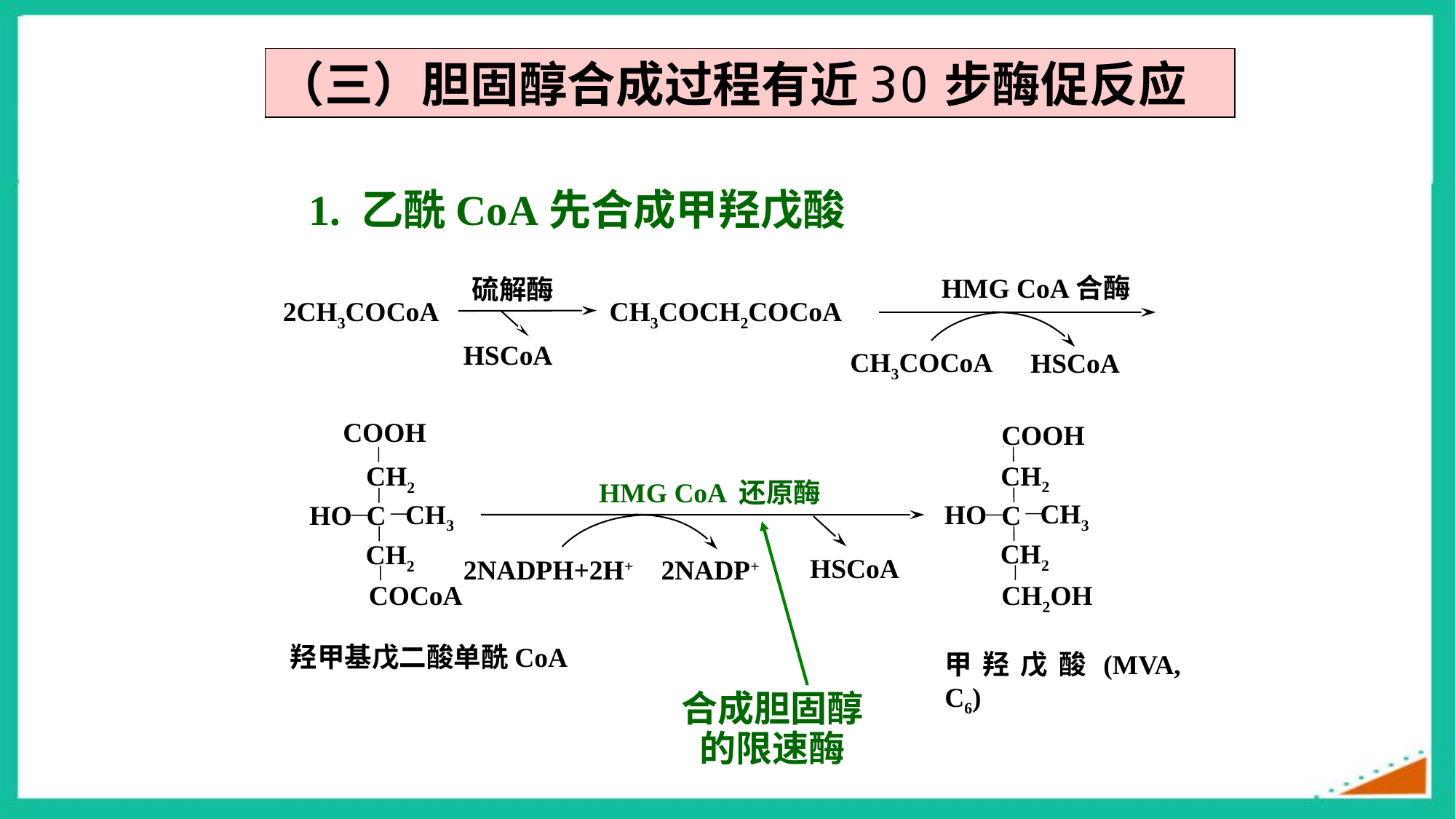

（三）胆固醇合成过程有近30步酶促反应
1. 乙酰CoA先合成甲羟戊酸
HMG CoA合酶
硫解酶
2CH3COCoA
CH3COCH2COCoA

HSCoA
CH3COCoA
HSCoA
COOH
COOH

CH2
CH2
HMG CoA 还原酶

CH3
CH3
HO
HO
C
C

CH2
CH2
HSCoA
2NADPH+2H+
2NADP+

COCoA
CH2OH
羟甲基戊二酸单酰CoA
甲羟戊酸(MVA, C6)
合成胆固醇
的限速酶